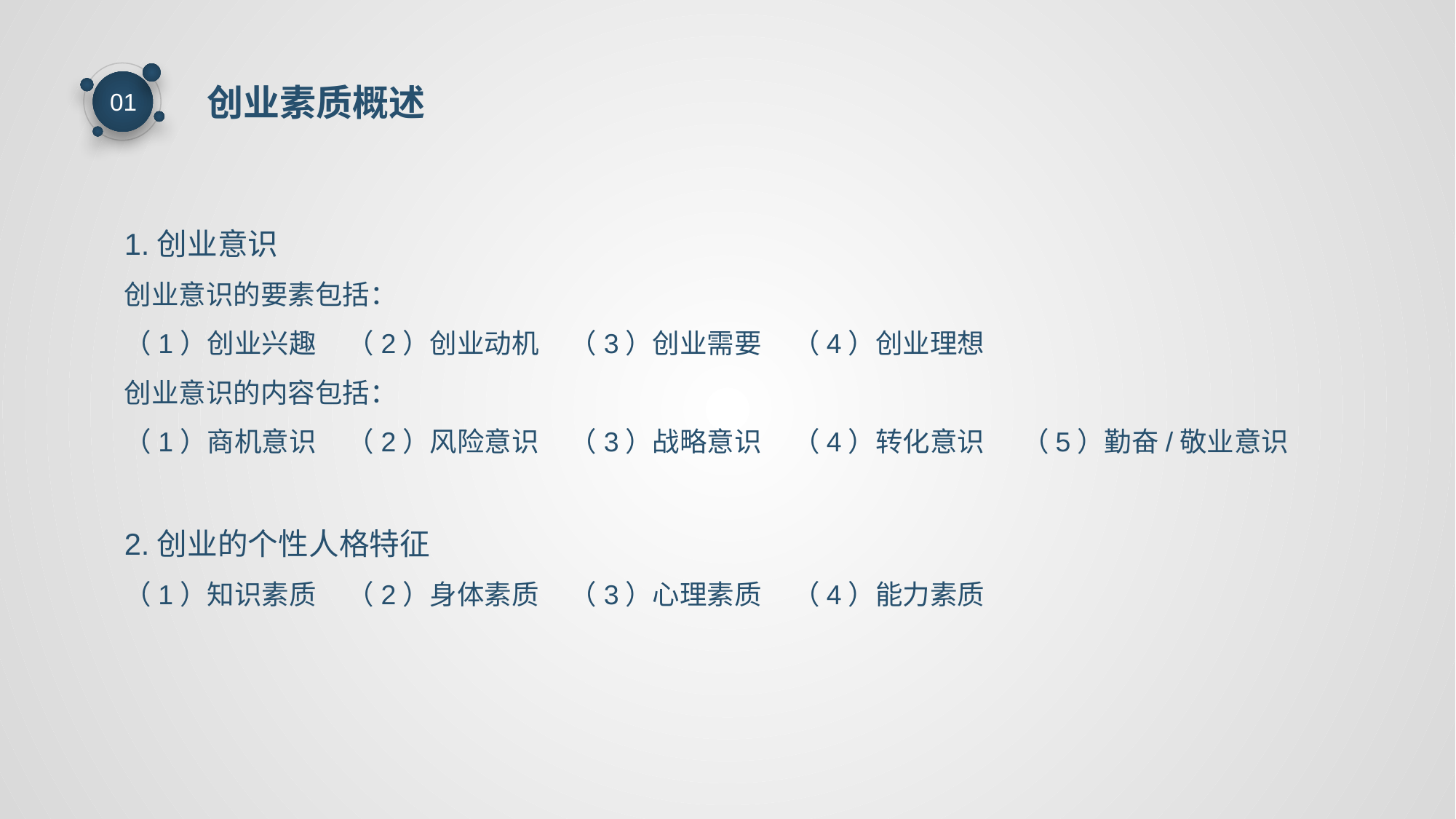

创业素质概述
01
1.创业意识
创业意识的要素包括：
（1）创业兴趣     （2）创业动机     （3）创业需要     （4）创业理想
创业意识的内容包括：
（1）商机意识     （2）风险意识     （3）战略意识     （4）转化意识      （5）勤奋/敬业意识

2.创业的个性人格特征
（1）知识素质     （2）身体素质     （3）心理素质     （4）能力素质